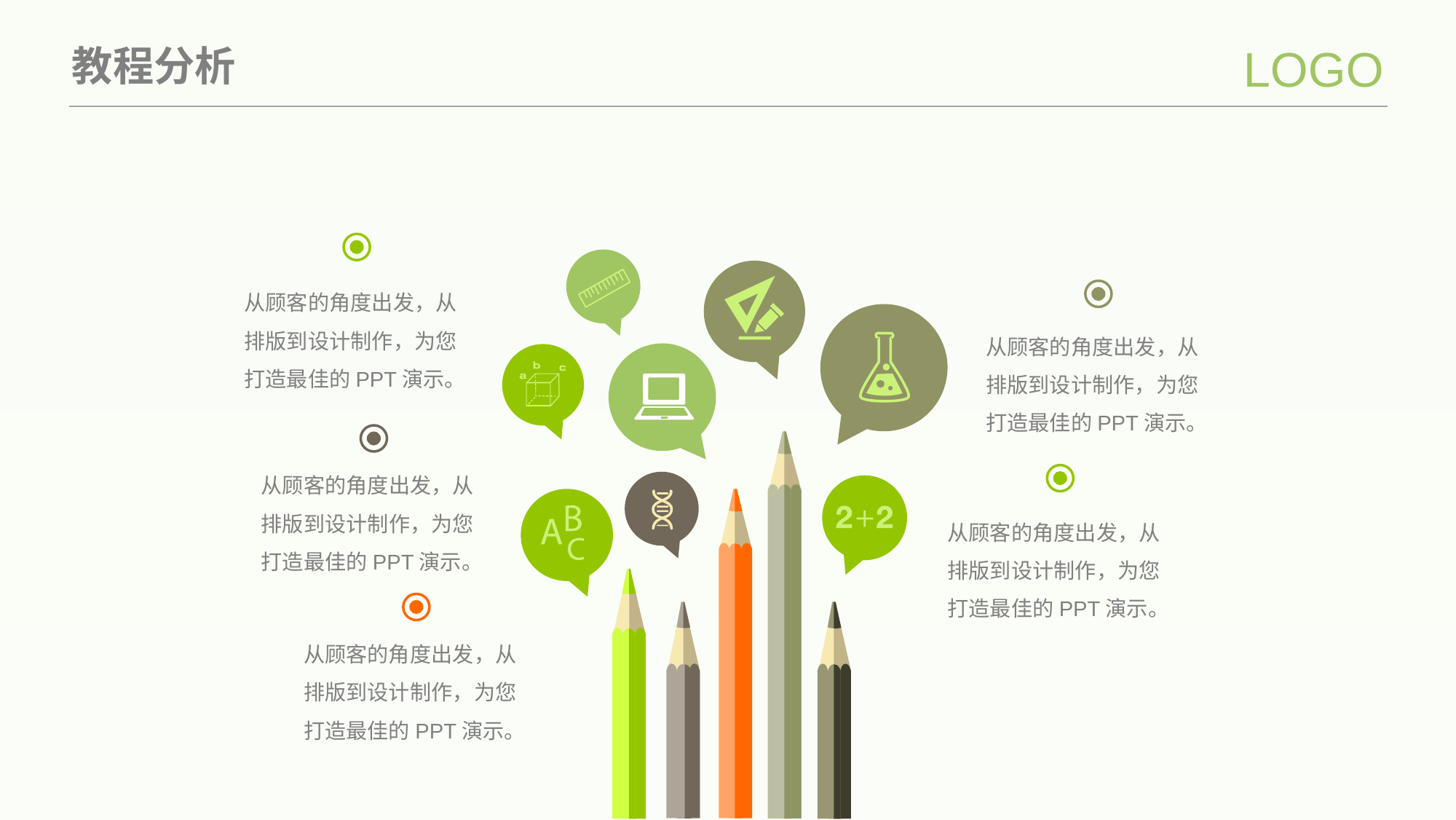

LOGO
教程分析

从顾客的角度出发，从排版到设计制作，为您打造最佳的PPT演示。

从顾客的角度出发，从排版到设计制作，为您打造最佳的PPT演示。

从顾客的角度出发，从排版到设计制作，为您打造最佳的PPT演示。

从顾客的角度出发，从排版到设计制作，为您打造最佳的PPT演示。

从顾客的角度出发，从排版到设计制作，为您打造最佳的PPT演示。